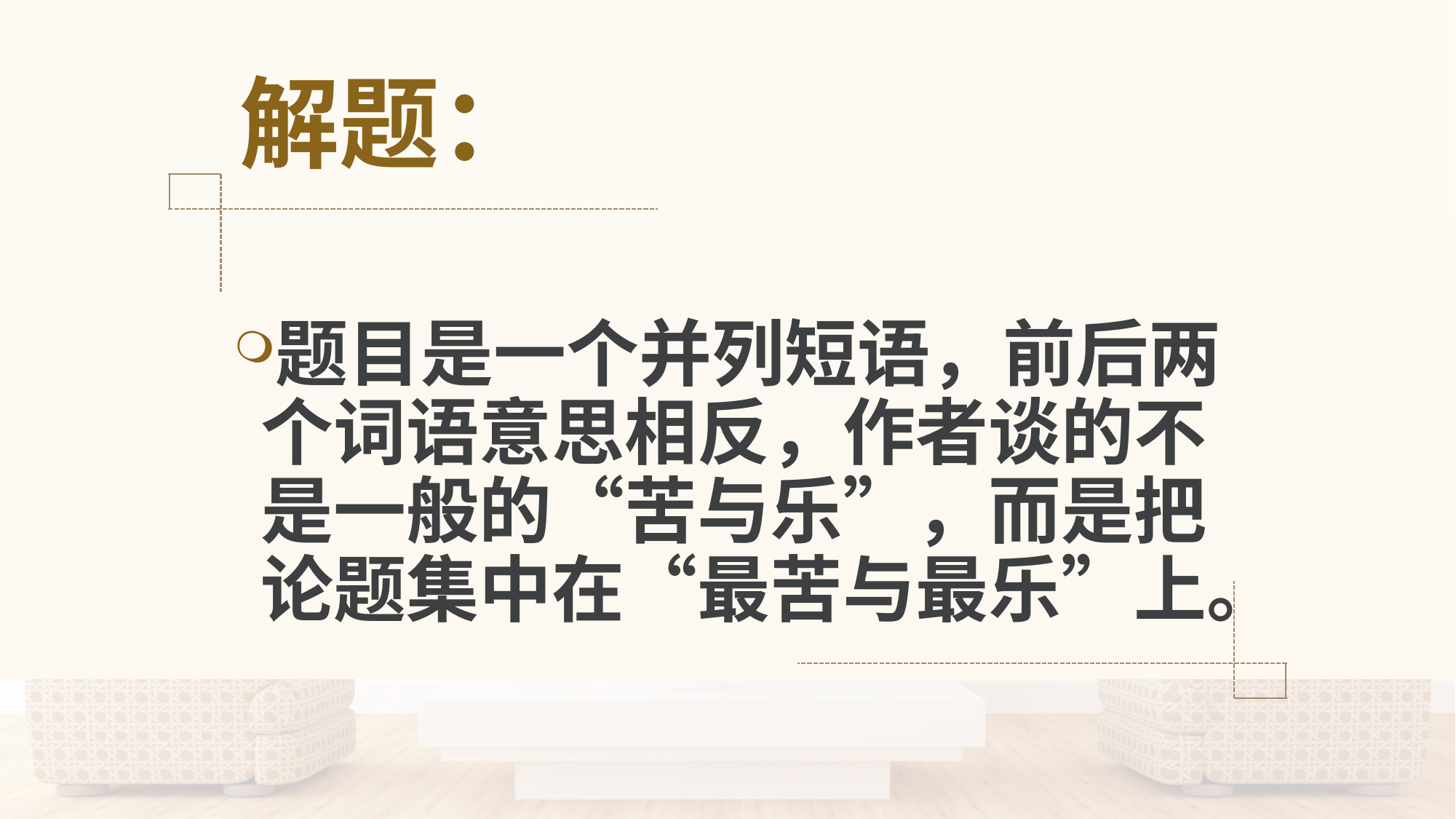

# 解题：

题目是一个并列短语，前后两个词语意思相反，作者谈的不是一般的“苦与乐”，而是把论题集中在“最苦与最乐”上。